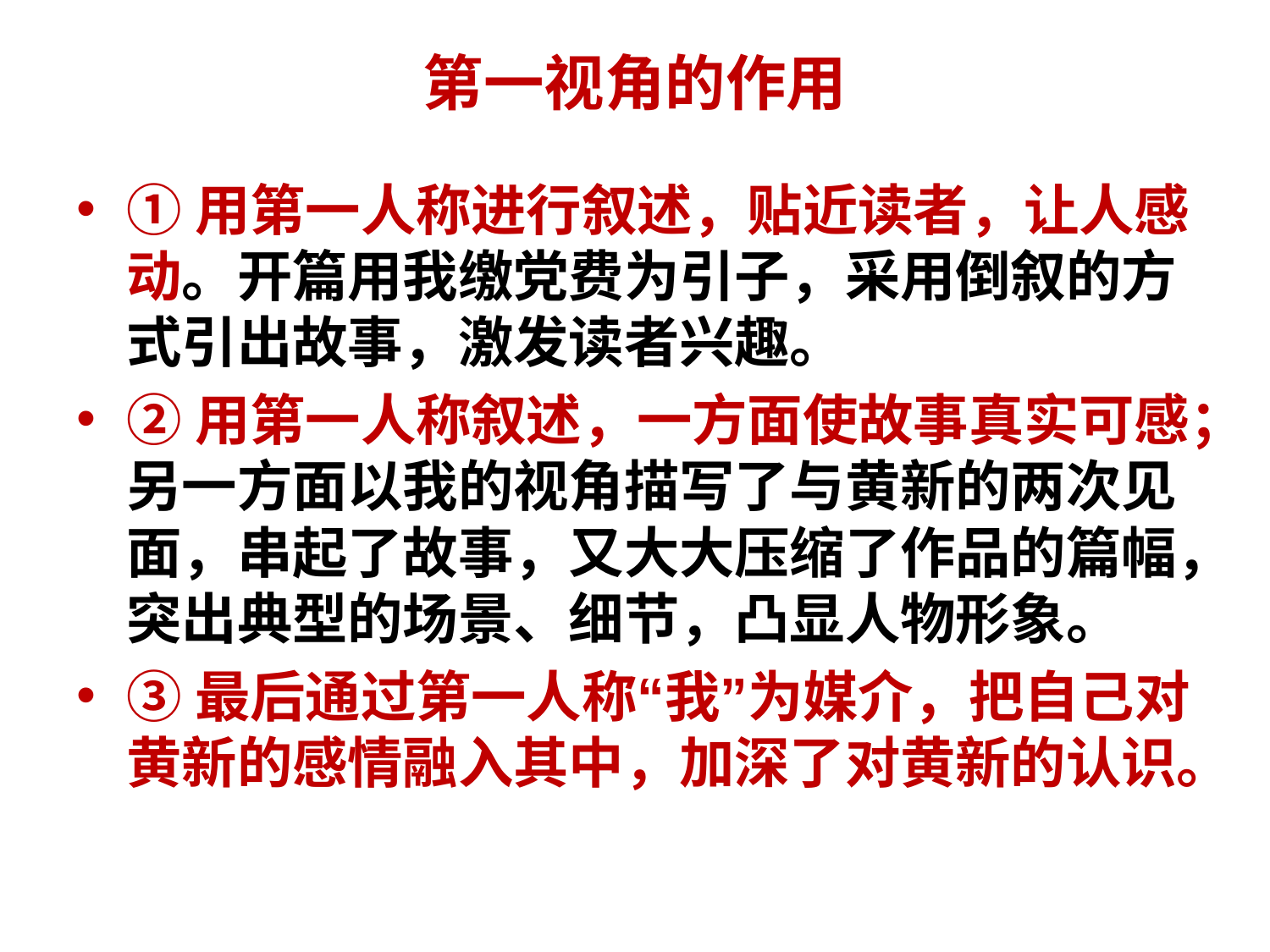

# 第一视角的作用
①用第一人称进行叙述，贴近读者，让人感动。开篇用我缴党费为引子，采用倒叙的方式引出故事，激发读者兴趣。
②用第一人称叙述，一方面使故事真实可感；另一方面以我的视角描写了与黄新的两次见面，串起了故事，又大大压缩了作品的篇幅，突出典型的场景、细节，凸显人物形象。
③最后通过第一人称“我”为媒介，把自己对黄新的感情融入其中，加深了对黄新的认识。